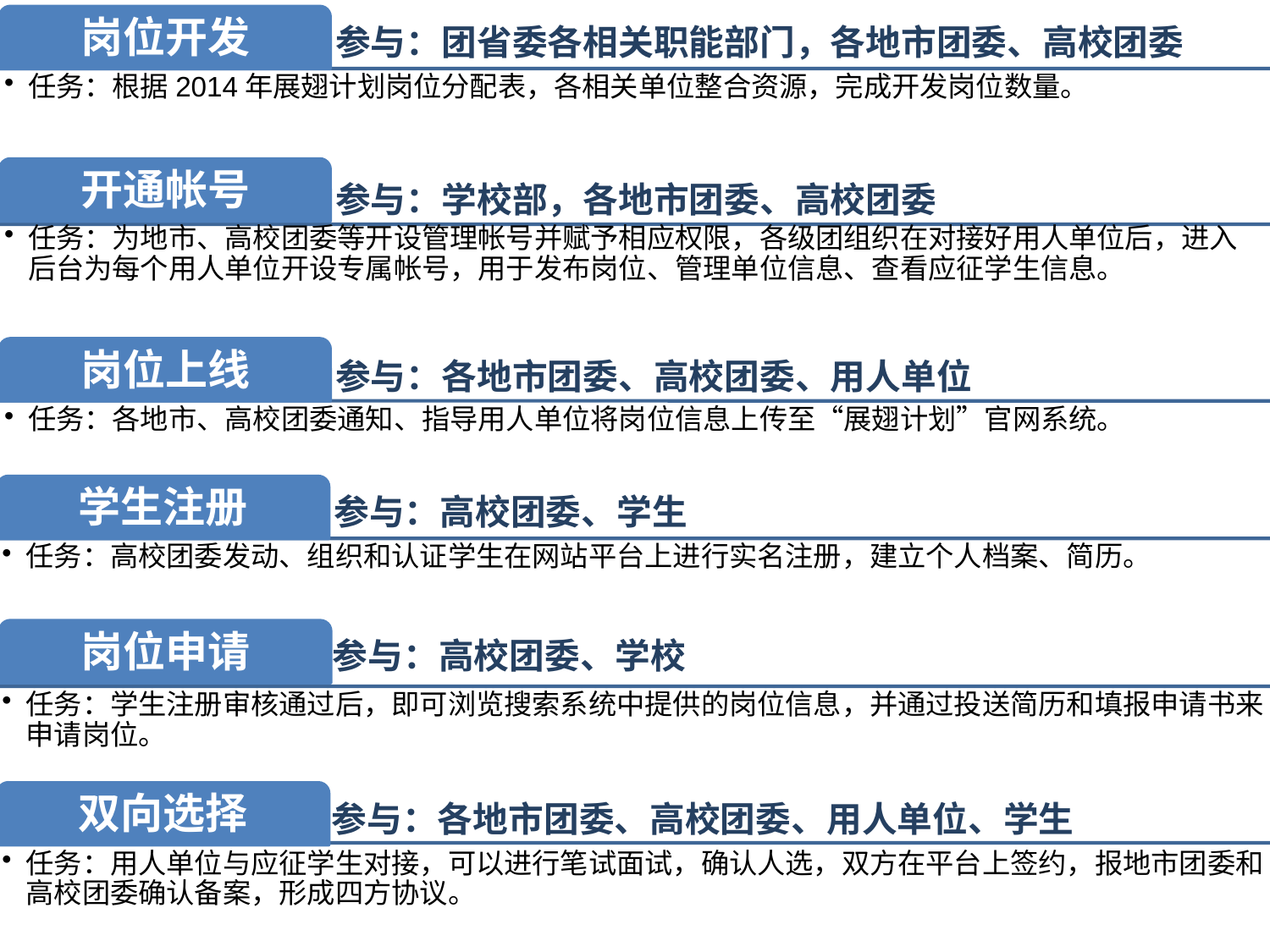

参与：团省委各相关职能部门，各地市团委、高校团委
岗位开发
任务：根据2014年展翅计划岗位分配表，各相关单位整合资源，完成开发岗位数量。

参与：学校部，各地市团委、高校团委
开通帐号
任务：为地市、高校团委等开设管理帐号并赋予相应权限，各级团组织在对接好用人单位后，进入后台为每个用人单位开设专属帐号，用于发布岗位、管理单位信息、查看应征学生信息。
参与：各地市团委、高校团委、用人单位
岗位上线
任务：各地市、高校团委通知、指导用人单位将岗位信息上传至“展翅计划”官网系统。
参与：高校团委、学生
学生注册
任务：高校团委发动、组织和认证学生在网站平台上进行实名注册，建立个人档案、简历。

参与：高校团委、学校
岗位申请
任务：学生注册审核通过后，即可浏览搜索系统中提供的岗位信息，并通过投送简历和填报申请书来申请岗位。
参与：各地市团委、高校团委、用人单位、学生
双向选择
任务：用人单位与应征学生对接，可以进行笔试面试，确认人选，双方在平台上签约，报地市团委和高校团委确认备案，形成四方协议。